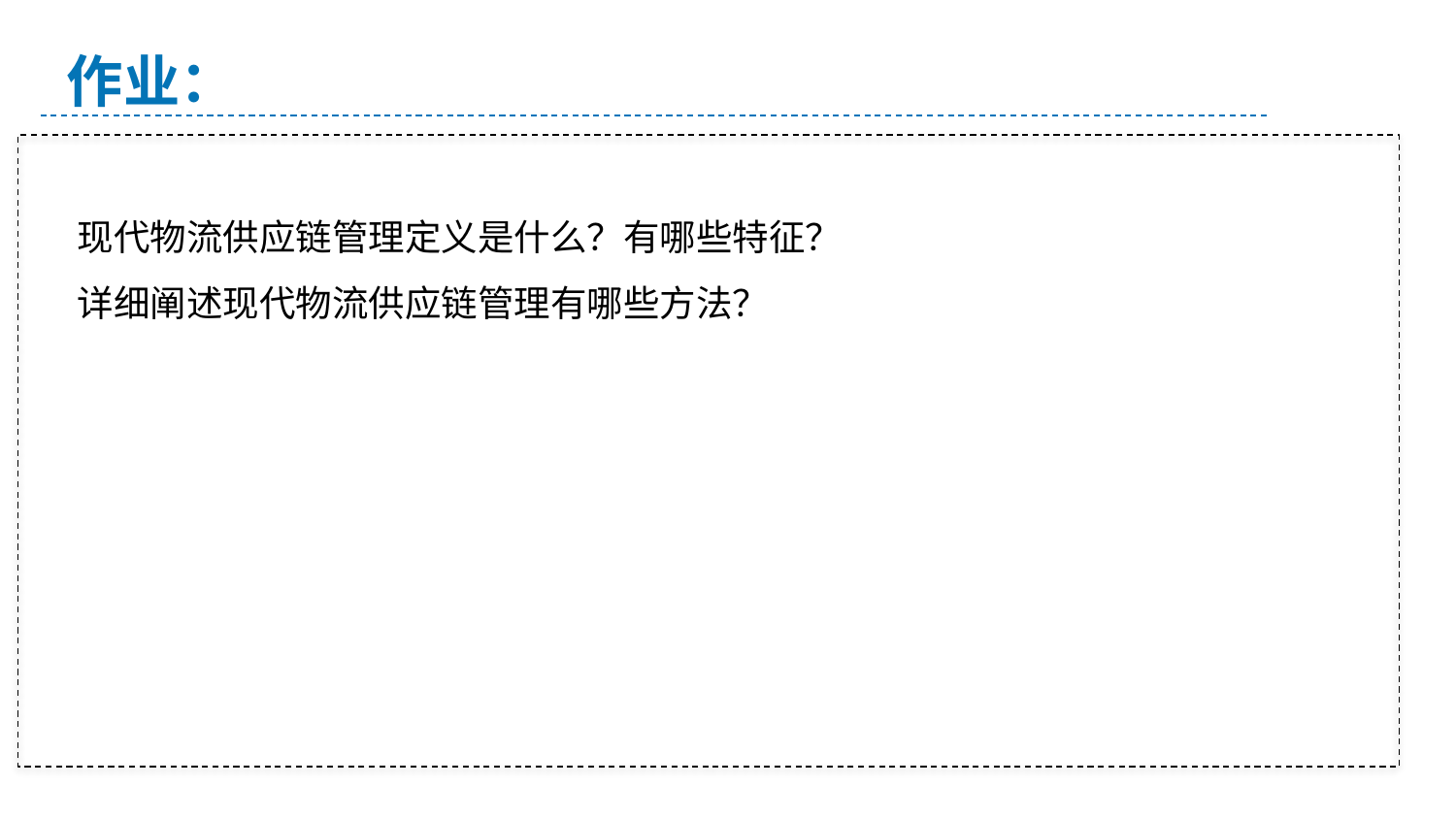

作业：

现代物流供应链管理定义是什么？有哪些特征？
详细阐述现代物流供应链管理有哪些方法？